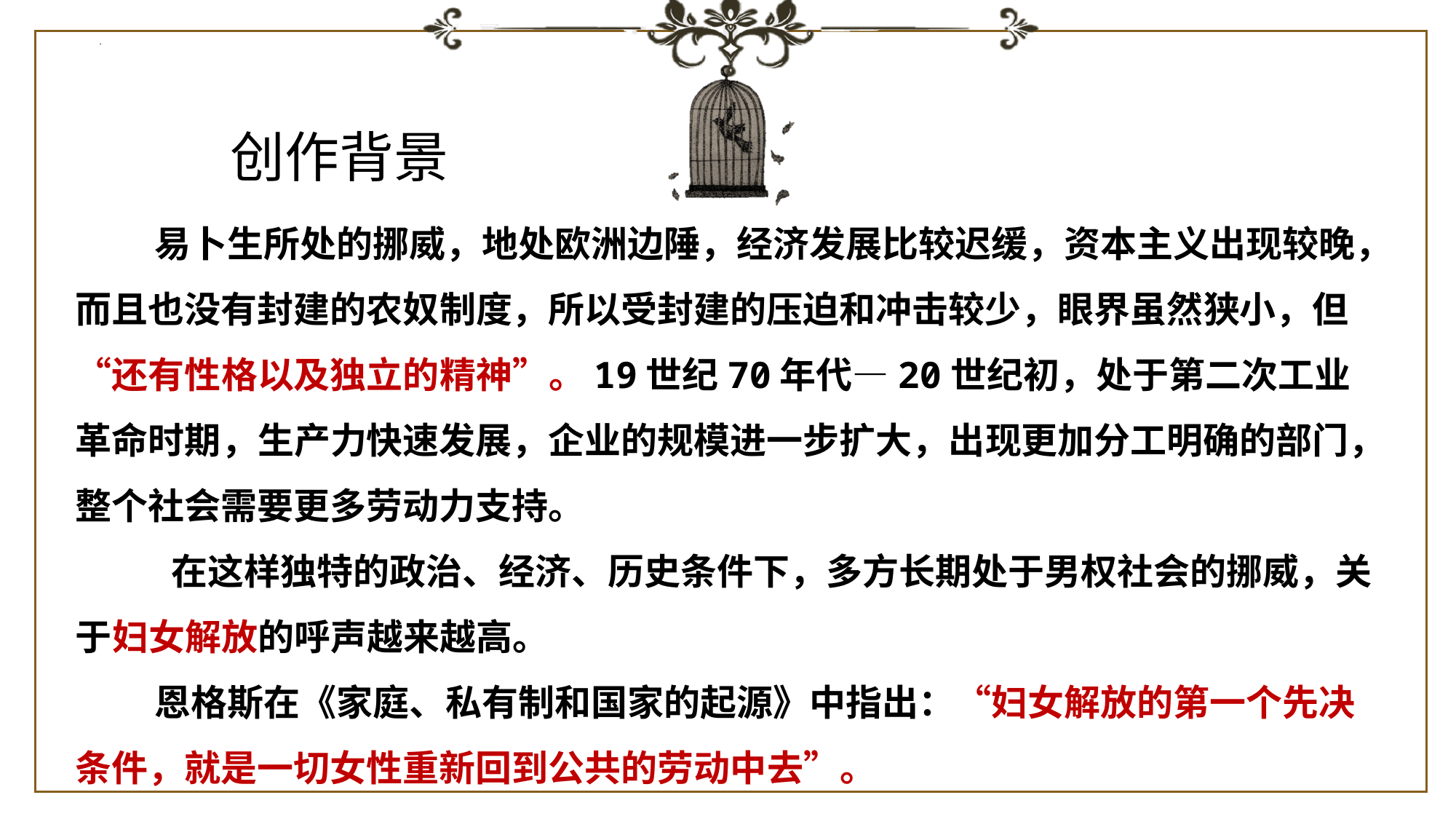

创作背景
易卜生所处的挪威，地处欧洲边陲，经济发展比较迟缓，资本主义出现较晚，而且也没有封建的农奴制度，所以受封建的压迫和冲击较少，眼界虽然狭小，但“还有性格以及独立的精神”。19世纪70年代—20世纪初，处于第二次工业革命时期，生产力快速发展，企业的规模进一步扩大，出现更加分工明确的部门，整个社会需要更多劳动力支持。
 在这样独特的政治、经济、历史条件下，多方长期处于男权社会的挪威，关于妇女解放的呼声越来越高。
恩格斯在《家庭、私有制和国家的起源》中指出：“妇女解放的第一个先决条件，就是一切女性重新回到公共的劳动中去”。